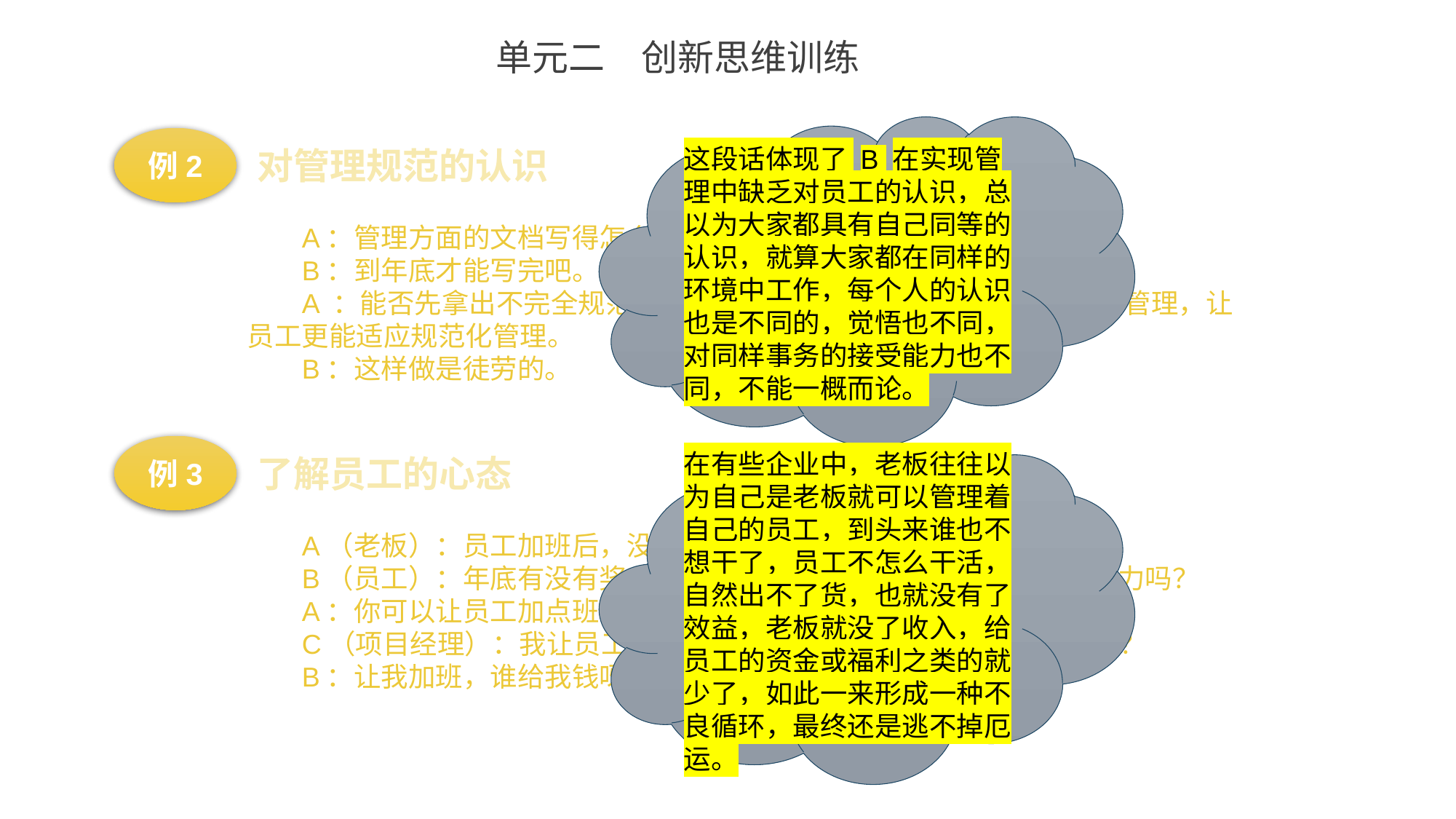

单元二　创新思维训练
这段话体现了 B 在实现管理中缺乏对员工的认识，总以为大家都具有自己同等的认识，就算大家都在同样的环境中工作，每个人的认识也是不同的，觉悟也不同，对同样事务的接受能力也不同，不能一概而论。
例2
对管理规范的认识
A：管理方面的文档写得怎么样啦？
B：到年底才能写完吧。
A ：能否先拿出不完全规范的文档试用呀，这样可以逐步过渡到规范管理，让员工更能适应规范化管理。
B：这样做是徒劳的。
例3
了解员工的心态
A（老板）：员工加班后，没有加班费，这些费用和资金一起算。
B（员工）：年底有没有奖金还不一定呢，加班不等于给老板白干苦力吗？
A：你可以让员工加点班呀。
C（项目经理）：我让员工加班，我该怎么提呀，他们谁愿意加班呀？
B：让我加班，谁给我钱呀，你能给我吗？
在有些企业中，老板往往以为自己是老板就可以管理着自己的员工，到头来谁也不
想干了，员工不怎么干活，自然出不了货，也就没有了效益，老板就没了收入，给员工的资金或福利之类的就少了，如此一来形成一种不良循环，最终还是逃不掉厄运。